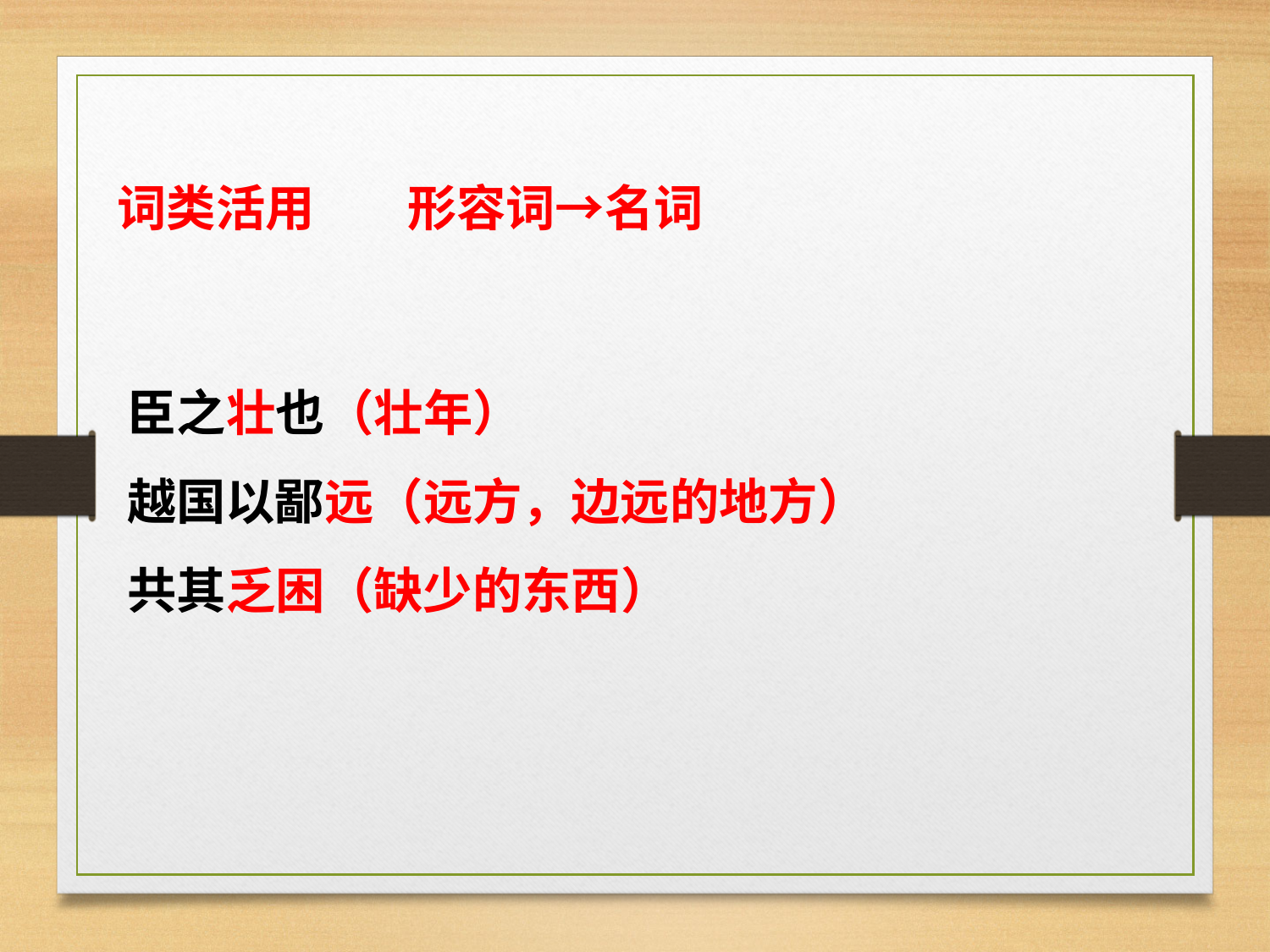

词类活用
形容词→名词
臣之壮也（壮年）
越国以鄙远（远方，边远的地方）
共其乏困（缺少的东西）